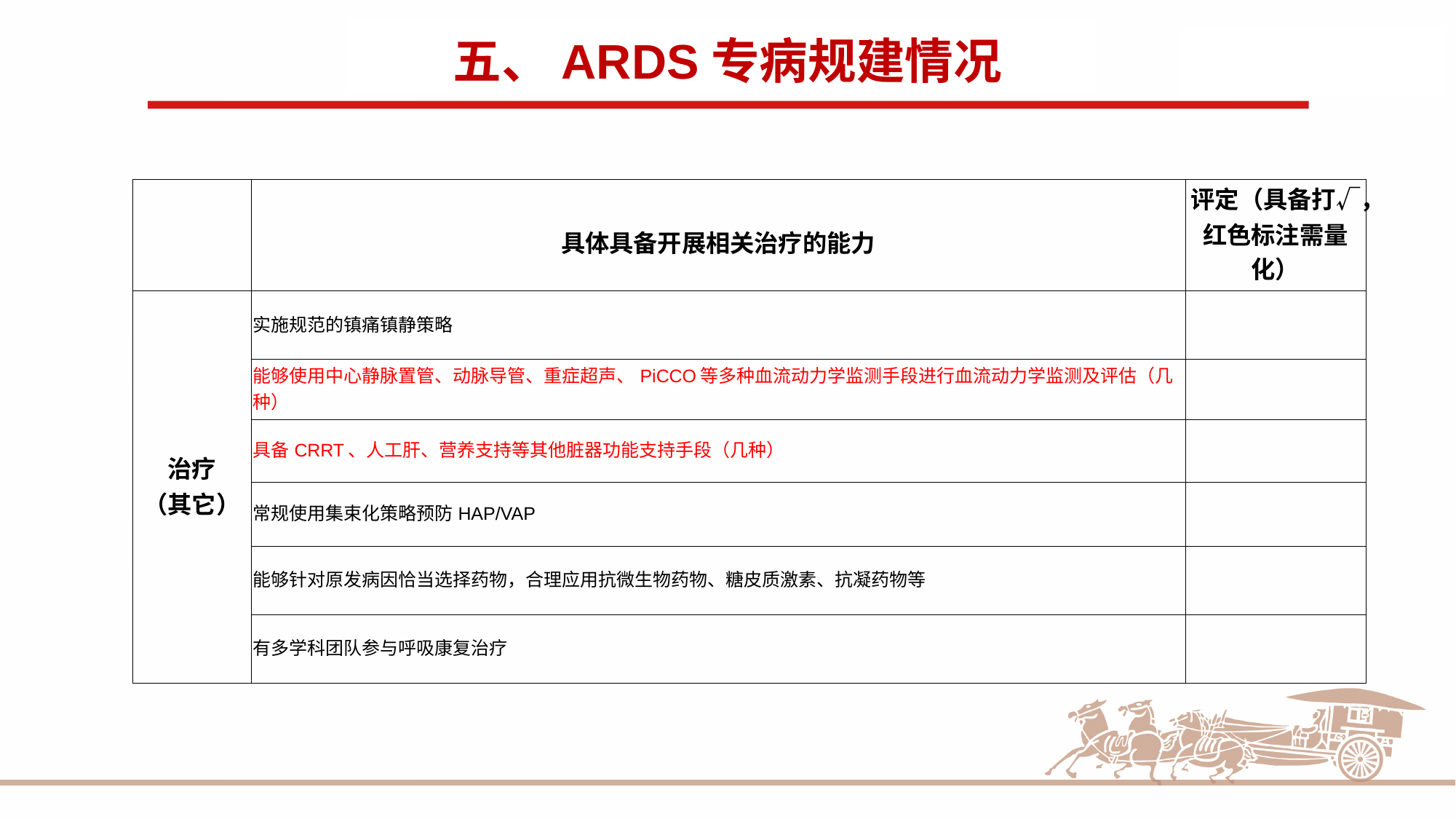

五、ARDS专病规建情况
|  | 具体具备开展相关治疗的能力 | 评定（具备打√，红色标注需量化） |
| --- | --- | --- |
| 治疗 （其它） | 实施规范的镇痛镇静策略 |  |
|  | 能够使用中心静脉置管、动脉导管、重症超声、PiCCO等多种血流动力学监测手段进行血流动力学监测及评估（几种） |  |
|  | 具备CRRT、人工肝、营养支持等其他脏器功能支持手段（几种） |  |
|  | 常规使用集束化策略预防HAP/VAP |  |
|  | 能够针对原发病因恰当选择药物，合理应用抗微生物药物、糖皮质激素、抗凝药物等 |  |
|  | 有多学科团队参与呼吸康复治疗 |  |